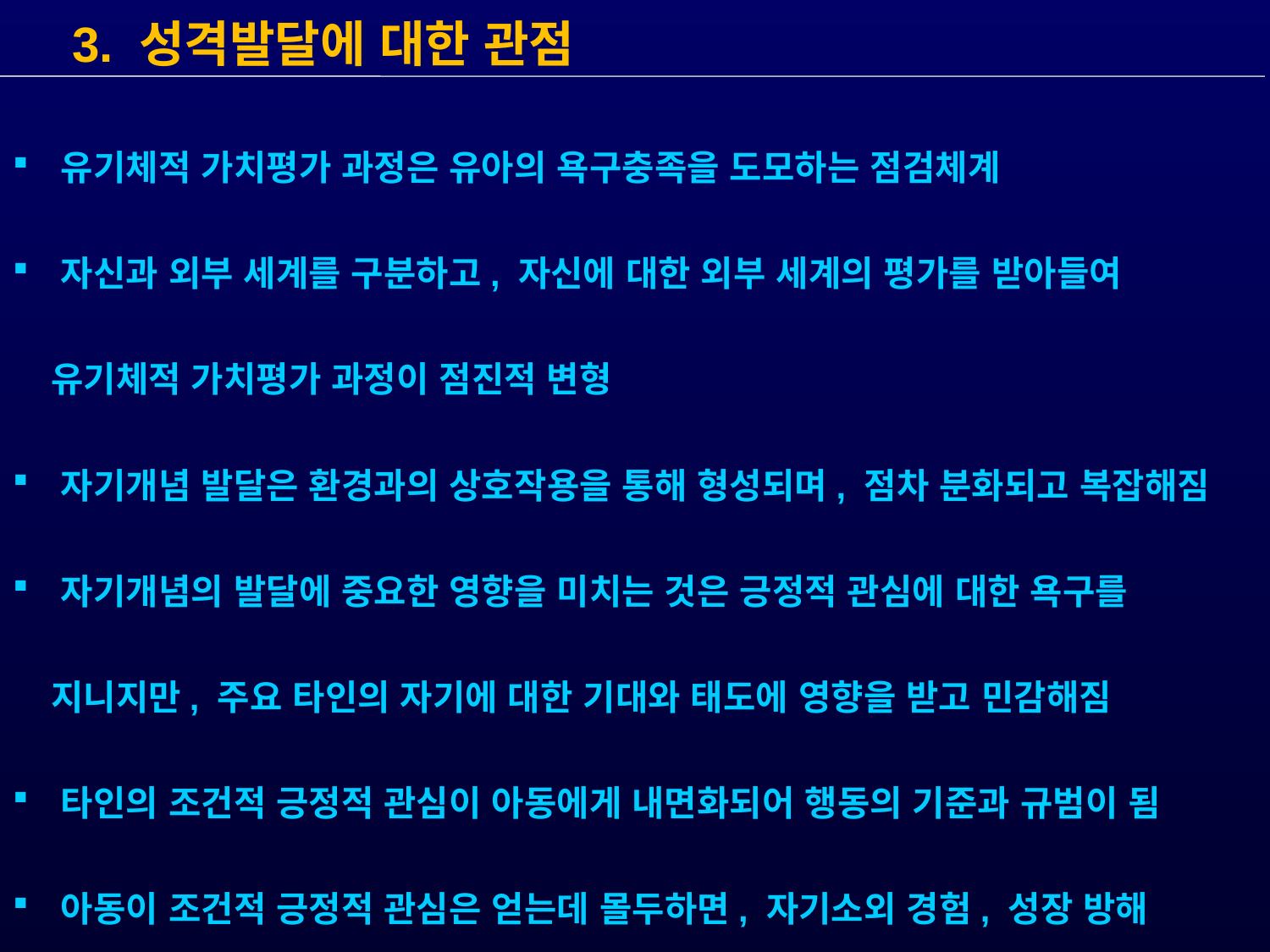

3. 성격발달에 대한 관점

 유기체적 가치평가 과정은 유아의 욕구충족을 도모하는 점검체계
 자신과 외부 세계를 구분하고, 자신에 대한 외부 세계의 평가를 받아들여
   유기체적 가치평가 과정이 점진적 변형
 자기개념 발달은 환경과의 상호작용을 통해 형성되며, 점차 분화되고 복잡해짐
 자기개념의 발달에 중요한 영향을 미치는 것은 긍정적 관심에 대한 욕구를
   지니지만, 주요 타인의 자기에 대한 기대와 태도에 영향을 받고 민감해짐
 타인의 조건적 긍정적 관심이 아동에게 내면화되어 행동의 기준과 규범이 됨
 아동이 조건적 긍정적 관심은 얻는데 몰두하면, 자기소외 경험, 성장 방해
 조건적 가치부여보다는 무조건적인 긍정적 관심이 자기개념 발달에 바람직하며, 완전히 기능하는 사람으로 변화될 수 있음